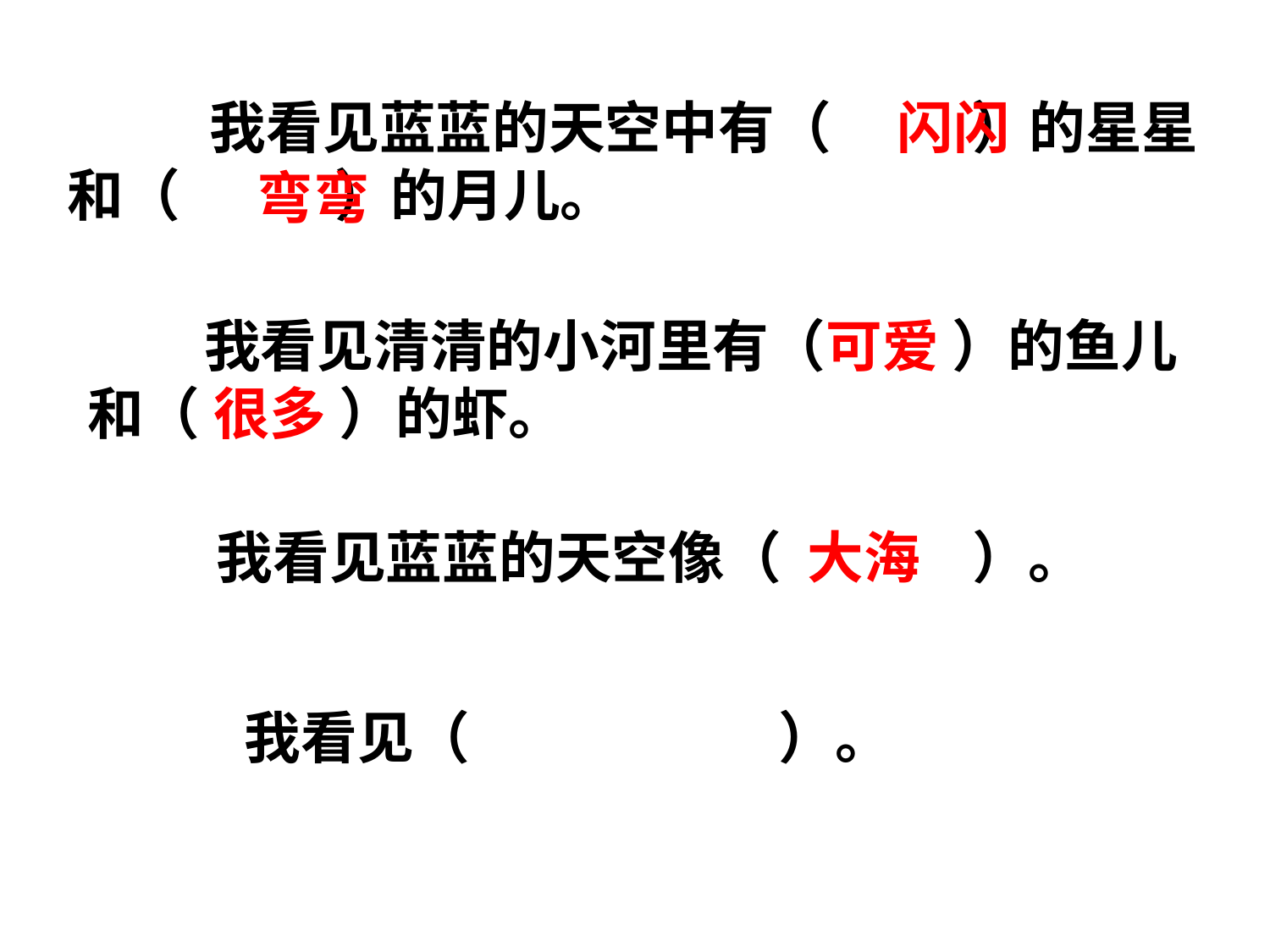

我看见蓝蓝的天空中有（           ）的星星和（            ）的月儿。
闪闪
弯弯
        我看见清清的小河里有（可爱 ）的鱼儿和（ 很多 ）的虾。

  我看见蓝蓝的天空像（  大海    ）。
我看见（                        ）。